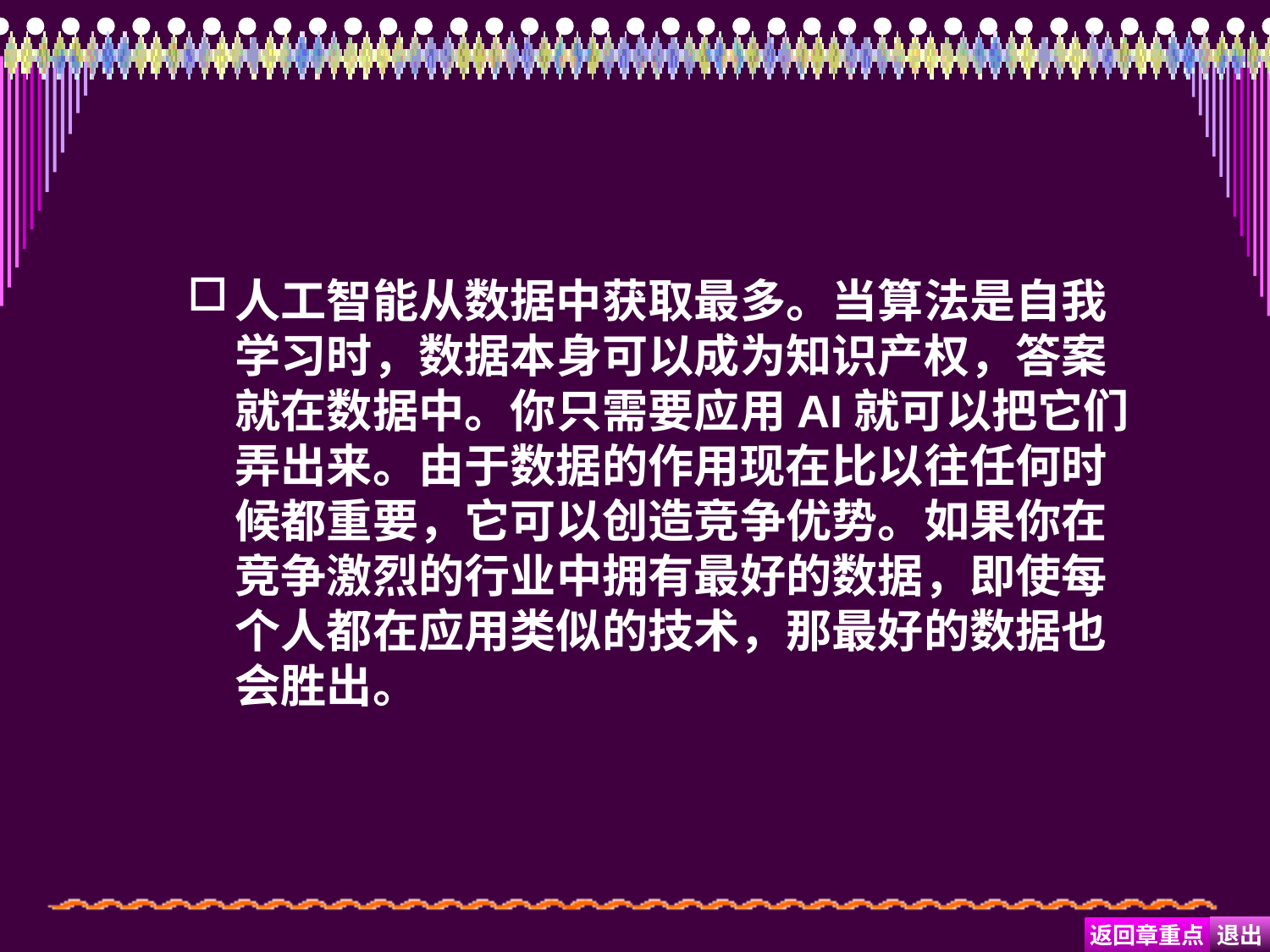

#
人工智能从数据中获取最多。当算法是自我学习时，数据本身可以成为知识产权，答案就在数据中。你只需要应用AI就可以把它们弄出来。由于数据的作用现在比以往任何时候都重要，它可以创造竞争优势。如果你在竞争激烈的行业中拥有最好的数据，即使每个人都在应用类似的技术，那最好的数据也会胜出。